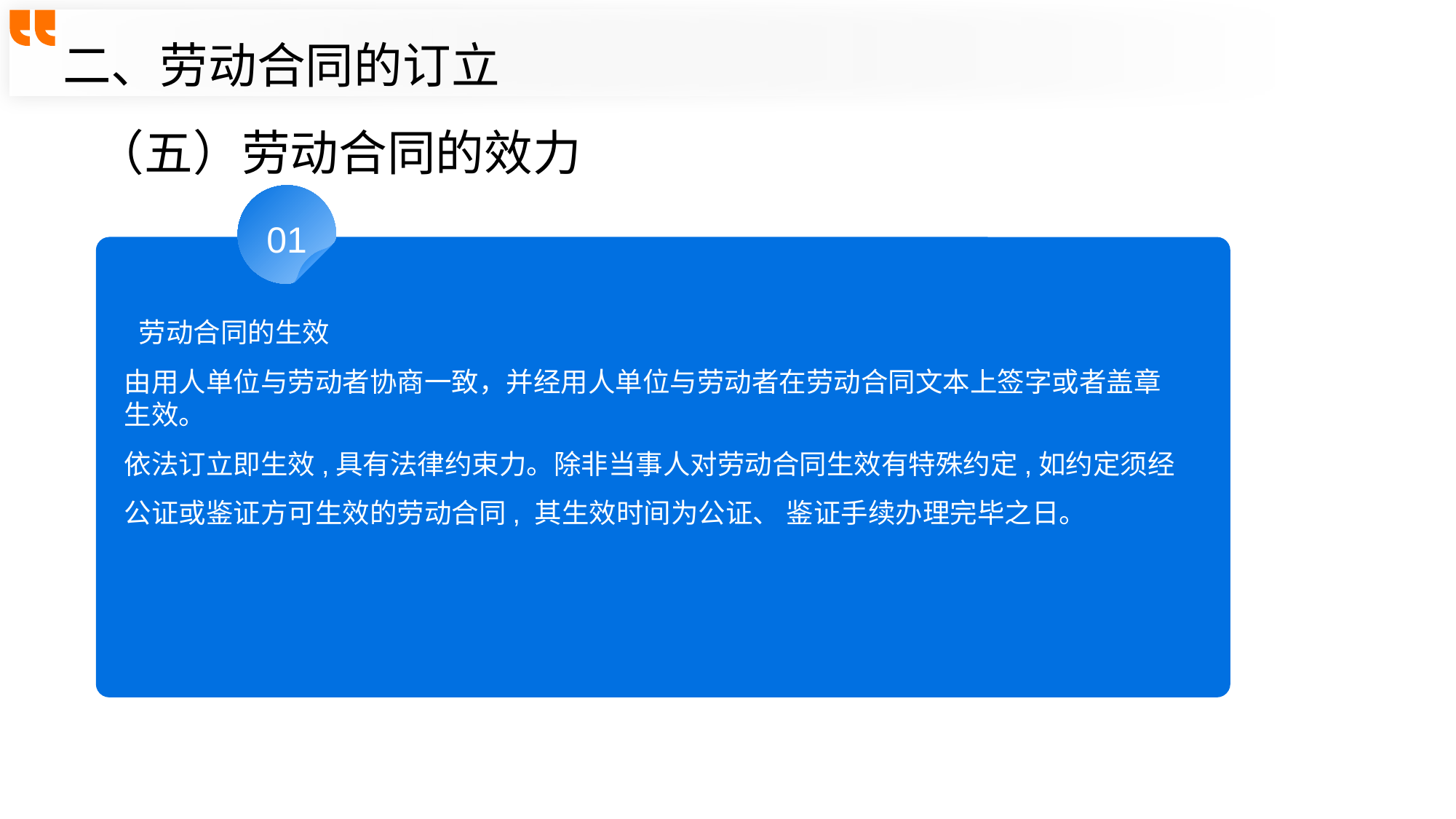

二、劳动合同的订立
（五）劳动合同的效力

01

  劳动合同的生效
由用人单位与劳动者协商一致，并经用人单位与劳动者在劳动合同文本上签字或者盖章生效。
依法订立即生效,具有法律约束力。除非当事人对劳动合同生效有特殊约定,如约定须经公证或鉴证方可生效的劳动合同, 其生效时间为公证、 鉴证手续办理完毕之日。